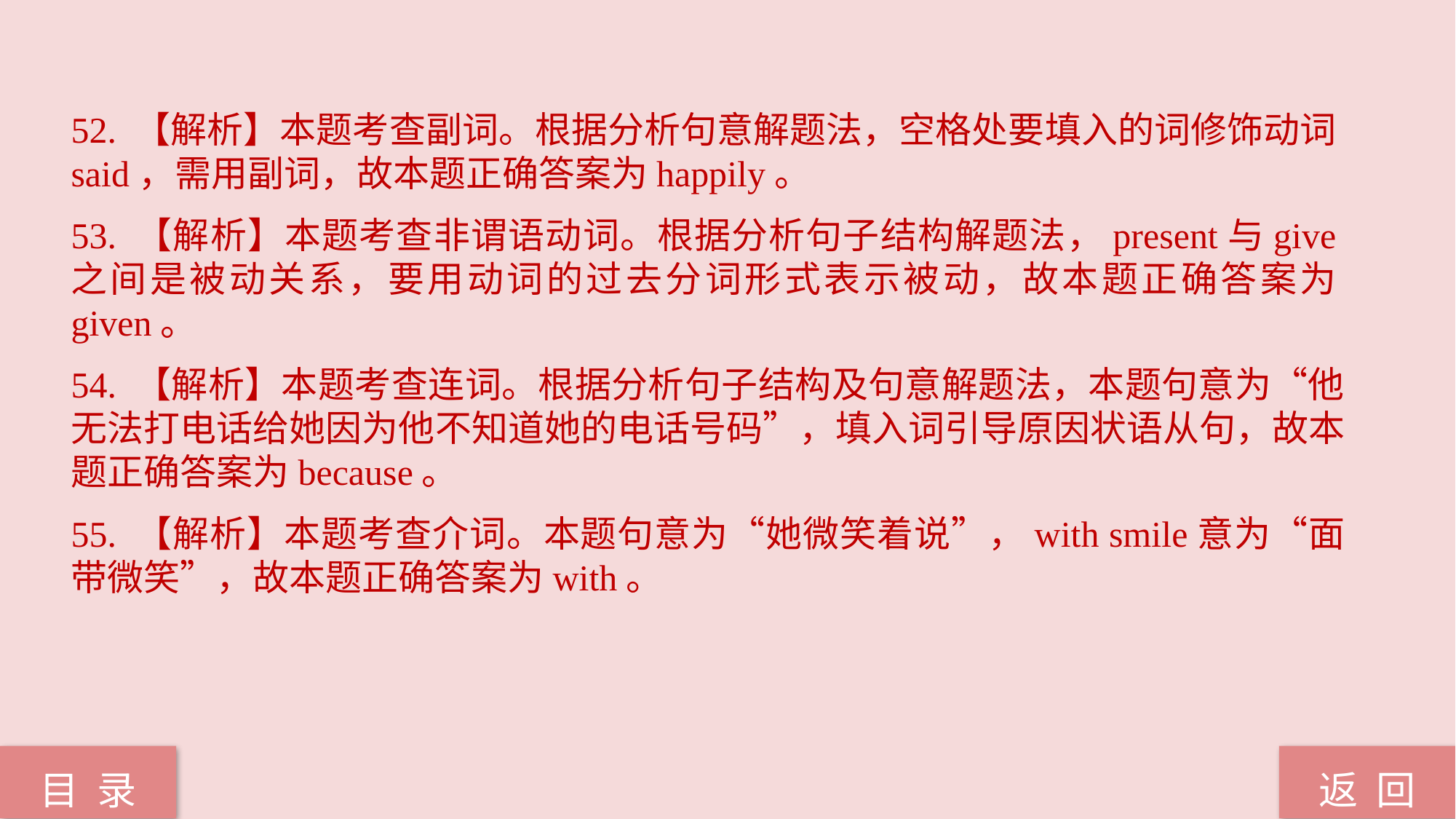

52. 【解析】本题考查副词。根据分析句意解题法，空格处要填入的词修饰动词said，需用副词，故本题正确答案为happily。
53. 【解析】本题考查非谓语动词。根据分析句子结构解题法，present与give之间是被动关系，要用动词的过去分词形式表示被动，故本题正确答案为given。
54. 【解析】本题考查连词。根据分析句子结构及句意解题法，本题句意为“他无法打电话给她因为他不知道她的电话号码”，填入词引导原因状语从句，故本题正确答案为because。
55. 【解析】本题考查介词。本题句意为“她微笑着说”，with smile意为“面带微笑”，故本题正确答案为with。
返  回